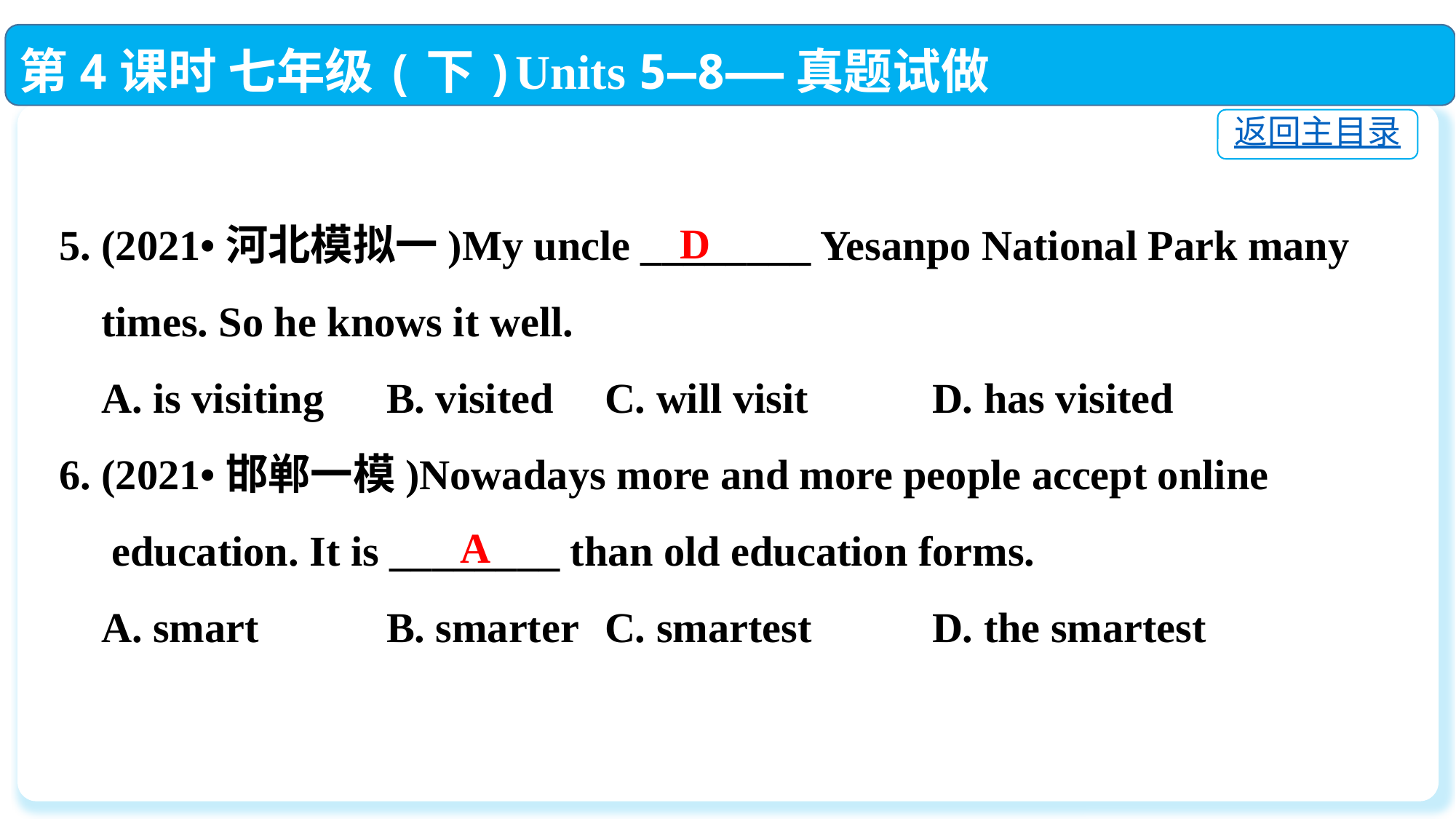

第4课时 七年级(下)Units 5—8——真题试做

返回主目录
5. (2021•河北模拟一)My uncle ________ Yesanpo National Park many
    times. So he knows it well.
    A. is visiting	B. visited   	C. will visit		D. has visited
6. (2021•邯郸一模)Nowadays more and more people accept online
     education. It is ________ than old education forms.
    A. smart		B. smarter 	C. smartest		D. the smartest

D
A